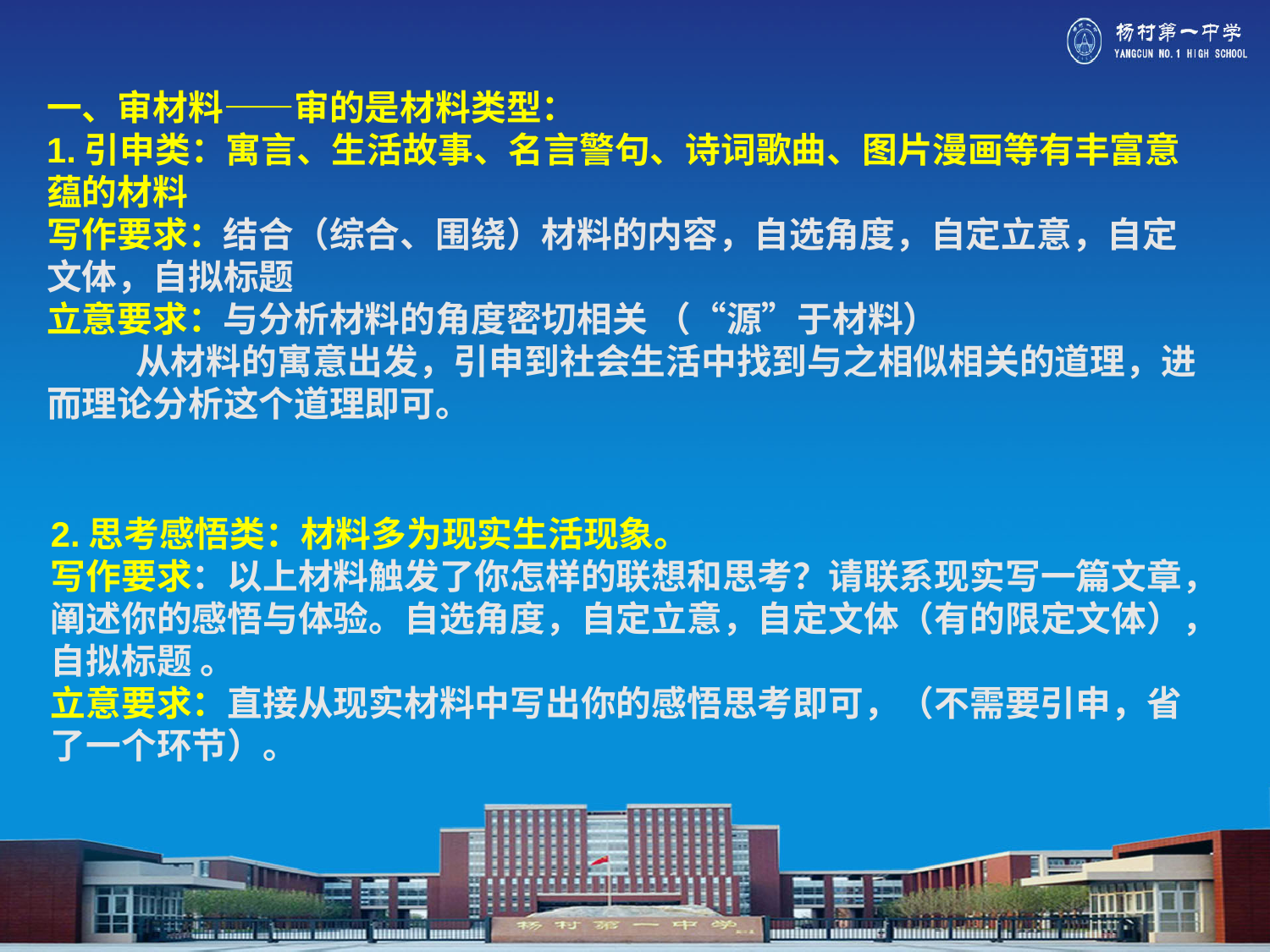

#
一、审材料——审的是材料类型：
1.引申类：寓言、生活故事、名言警句、诗词歌曲、图片漫画等有丰富意蕴的材料
写作要求：结合（综合、围绕）材料的内容，自选角度，自定立意，自定文体，自拟标题
立意要求：与分析材料的角度密切相关 （“源”于材料）
          从材料的寓意出发，引申到社会生活中找到与之相似相关的道理，进而理论分析这个道理即可。
2.思考感悟类：材料多为现实生活现象。
写作要求：以上材料触发了你怎样的联想和思考？请联系现实写一篇文章，阐述你的感悟与体验。自选角度，自定立意，自定文体（有的限定文体），自拟标题 。
立意要求：直接从现实材料中写出你的感悟思考即可，（不需要引申，省了一个环节）。